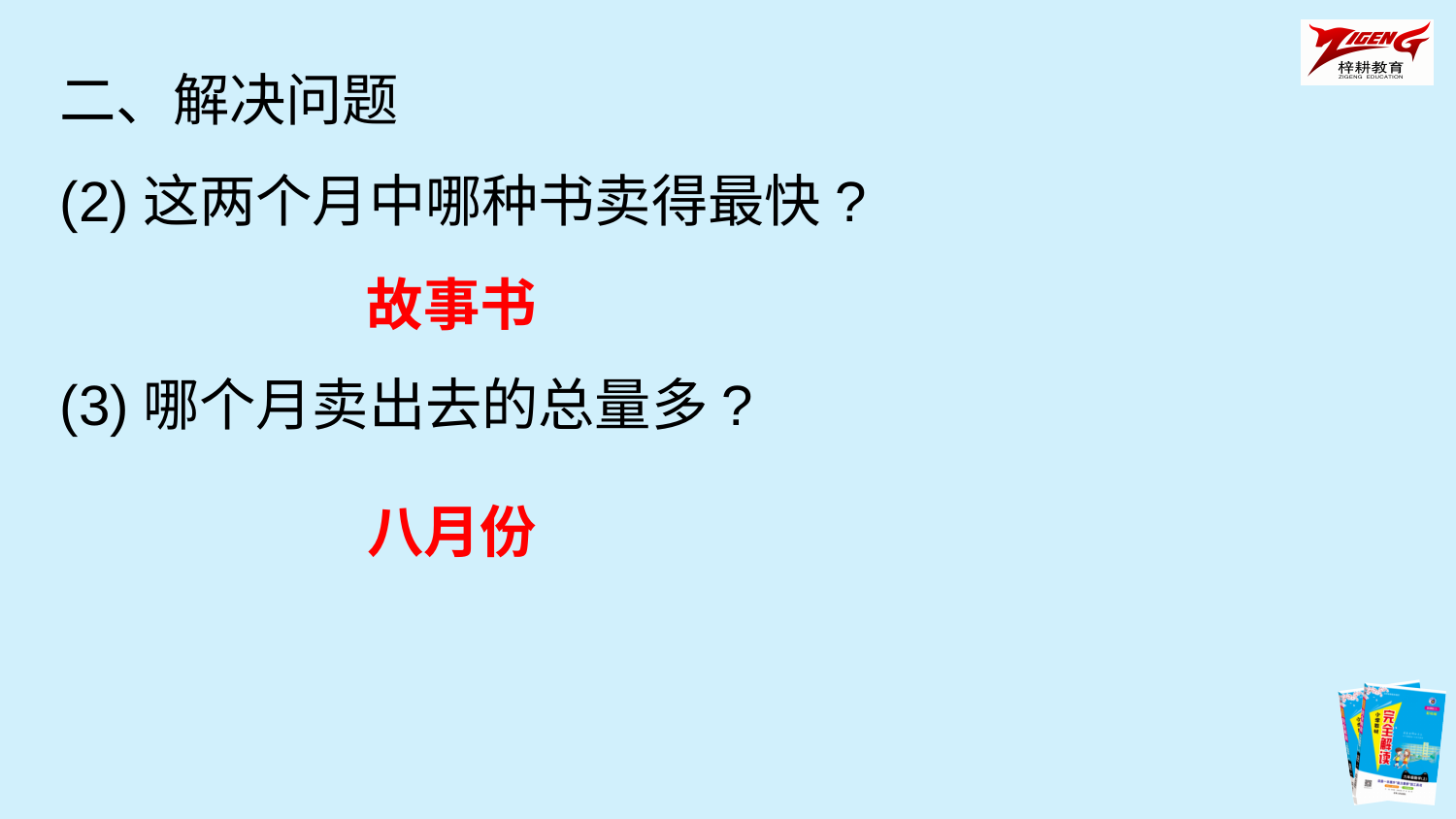

二、解决问题
(2)这两个月中哪种书卖得最快?

(3)哪个月卖出去的总量多?
故事书
八月份